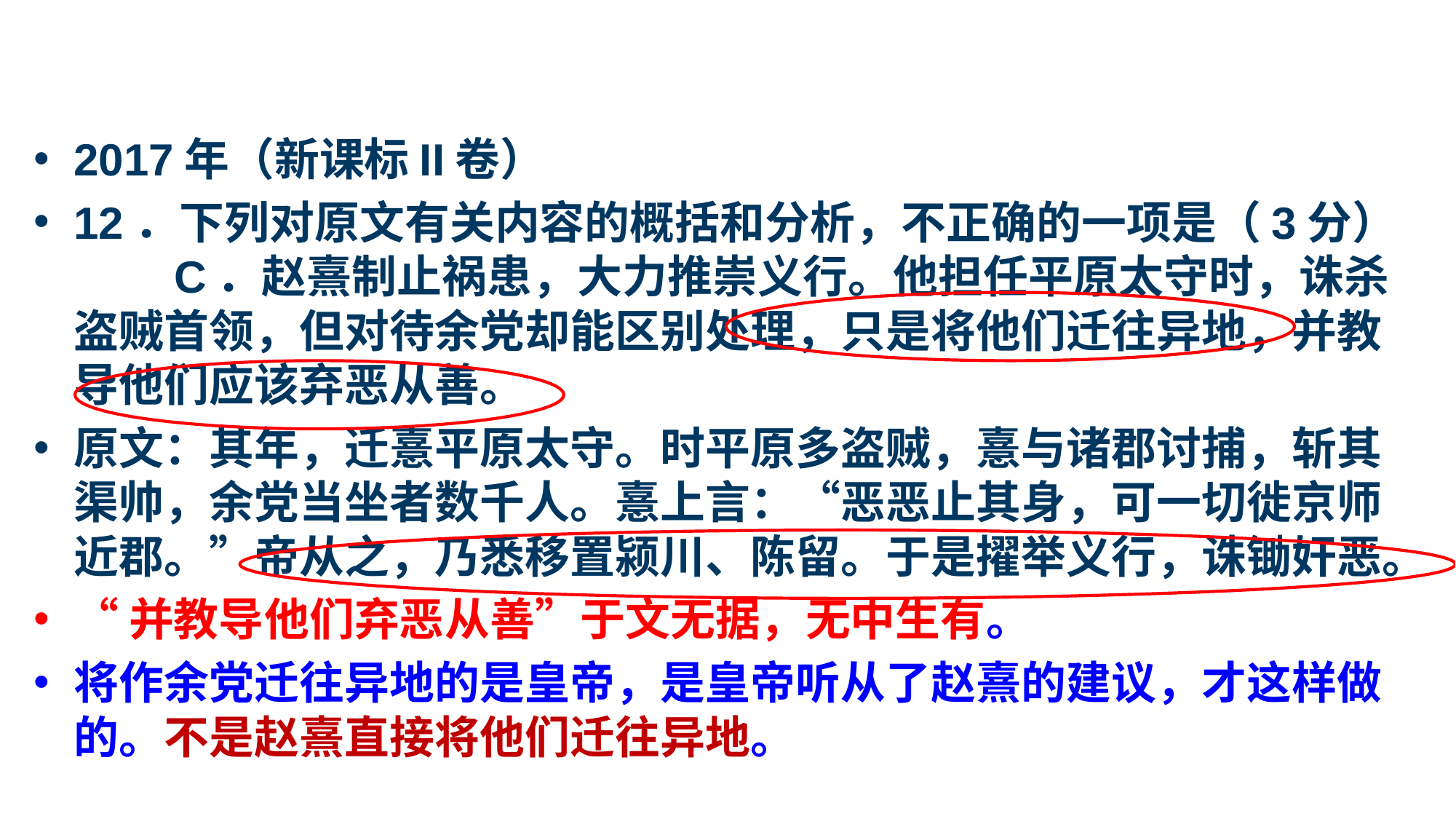

2017年（新课标II卷）
12．下列对原文有关内容的概括和分析，不正确的一项是（3分）
　　C．赵熹制止祸患，大力推崇义行。他担任平原太守时，诛杀盗贼首领，但对待余党却能区别处理，只是将他们迁往异地，并教导他们应该弃恶从善。
原文：其年，迁憙平原太守。时平原多盗贼，憙与诸郡讨捕，斩其渠帅，余党当坐者数千人。憙上言：“恶恶止其身，可一切徙京师近郡。”帝从之，乃悉移置颍川、陈留。于是擢举义行，诛锄奸恶。
“并教导他们弃恶从善”于文无据，无中生有。
将作余党迁往异地的是皇帝，是皇帝听从了赵熹的建议，才这样做的。不是赵熹直接将他们迁往异地。